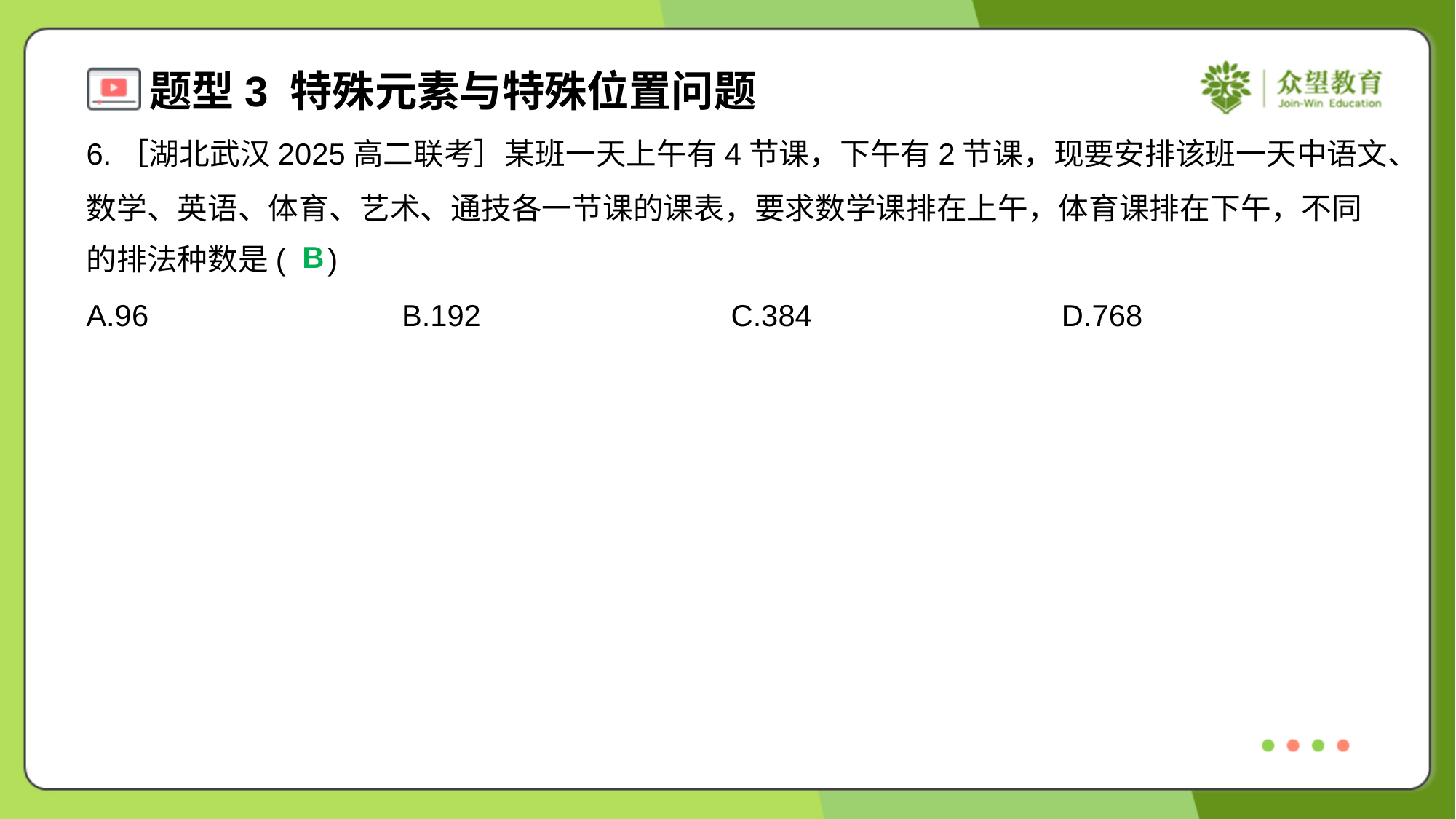

6.［湖北武汉2025高二联考］某班一天上午有4节课，下午有2节课，现要安排该班一天中语文、
数学、英语、体育、艺术、通技各一节课的课表，要求数学课排在上午，体育课排在下午，不同
的排法种数是(     )
B
A.96	B.192	C.384	D.768